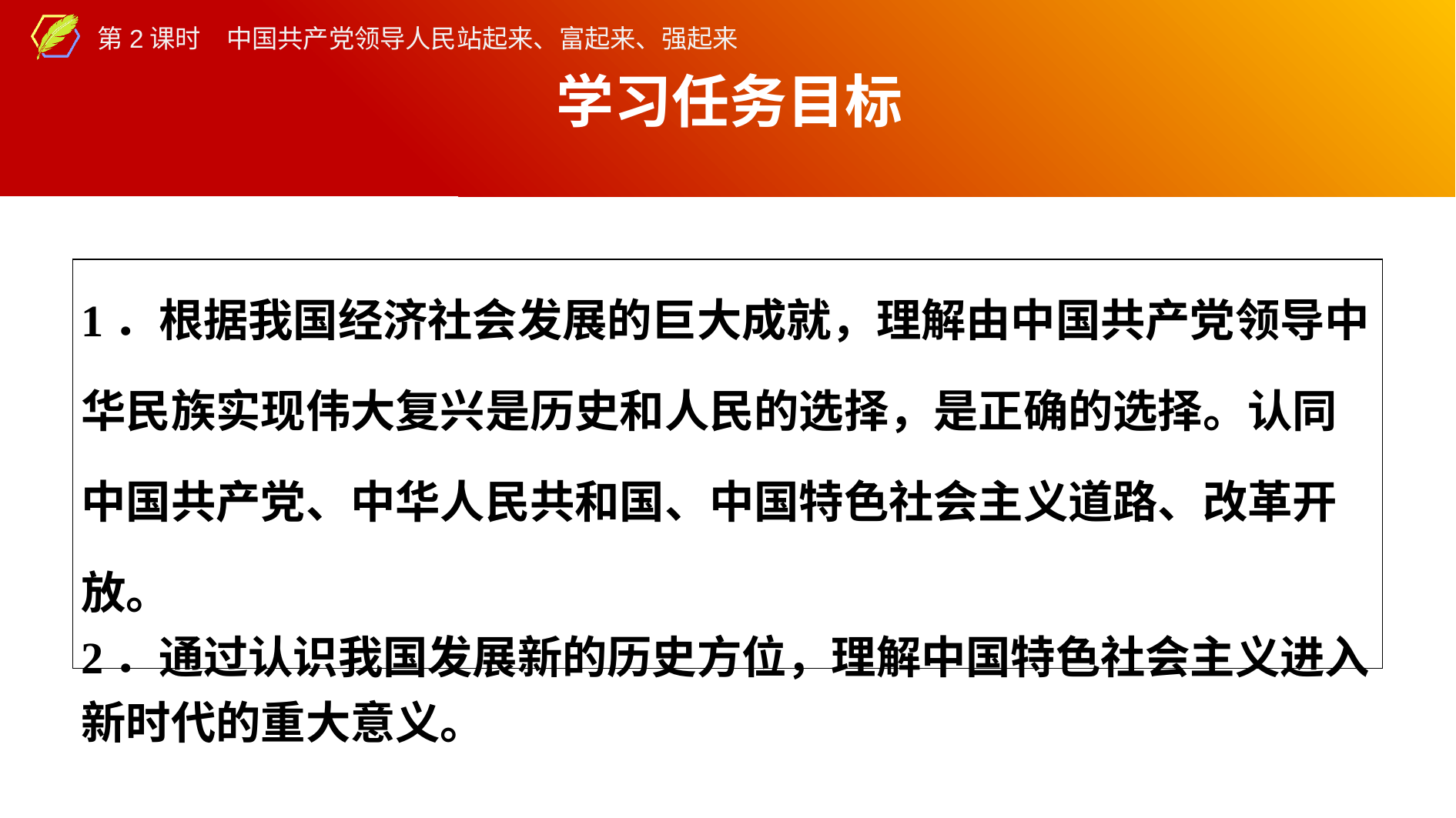

学习任务目标
| 1．根据我国经济社会发展的巨大成就，理解由中国共产党领导中华民族实现伟大复兴是历史和人民的选择，是正确的选择。认同中国共产党、中华人民共和国、中国特色社会主义道路、改革开放。 2．通过认识我国发展新的历史方位，理解中国特色社会主义进入新时代的重大意义。 |
| --- |